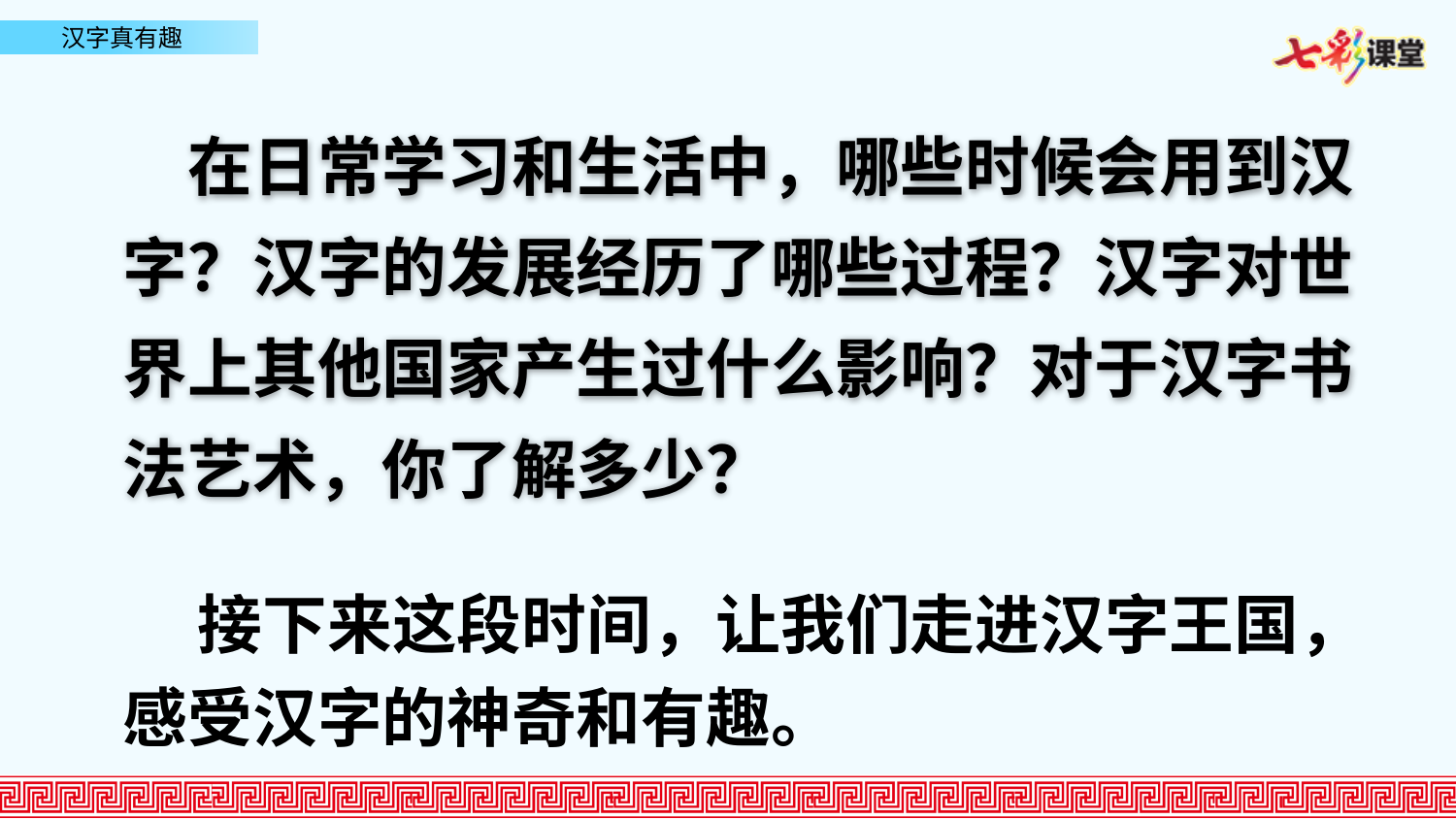

在日常学习和生活中，哪些时候会用到汉字？汉字的发展经历了哪些过程？汉字对世界上其他国家产生过什么影响？对于汉字书法艺术，你了解多少？
    接下来这段时间，让我们走进汉字王国，感受汉字的神奇和有趣。